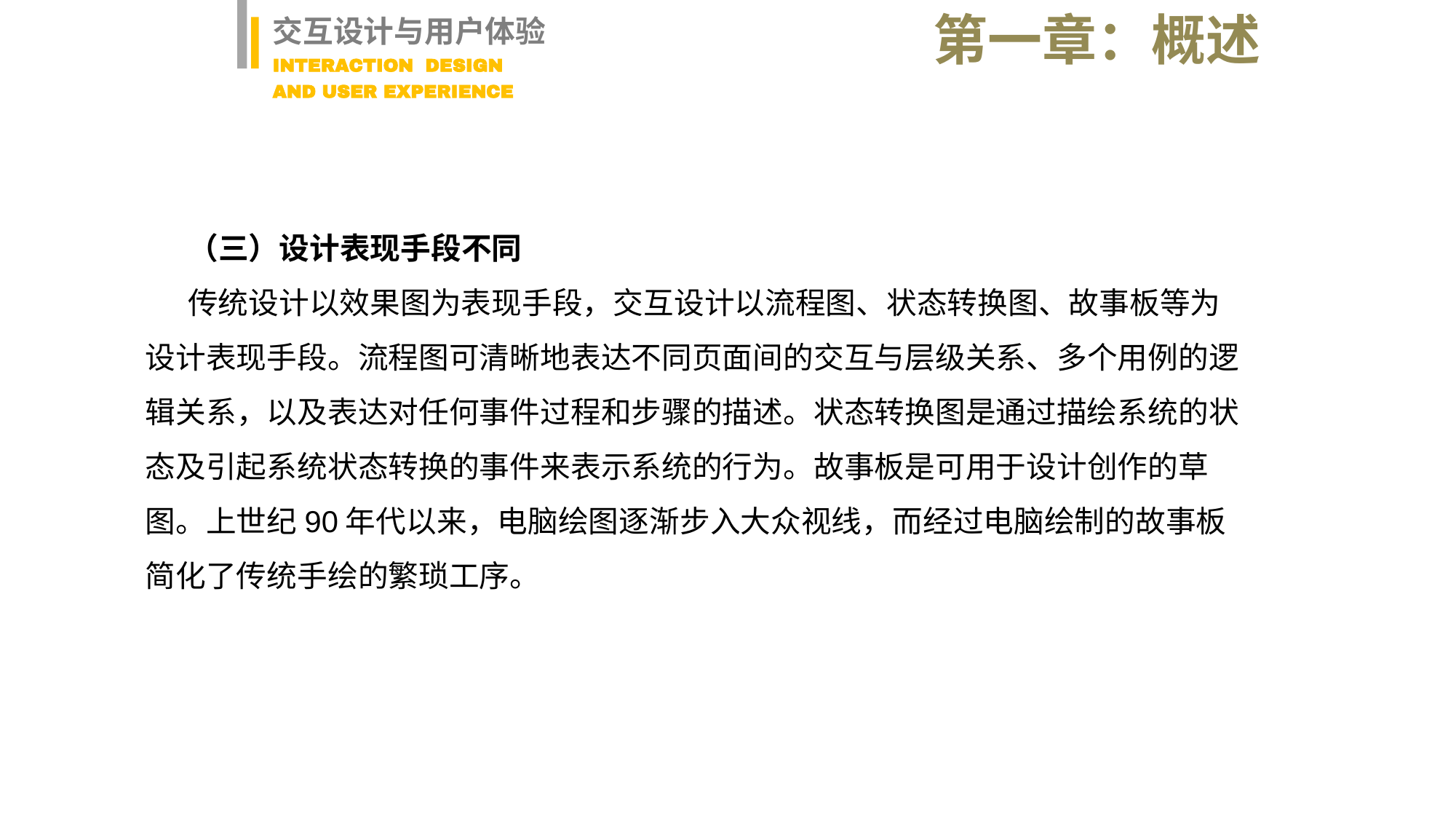

第一章：概述

交互设计与用户体验
INTERACTION  DESIGN
AND USER EXPERIENCE
（三）设计表现手段不同
传统设计以效果图为表现手段，交互设计以流程图、状态转换图、故事板等为设计表现手段。流程图可清晰地表达不同页面间的交互与层级关系、多个用例的逻辑关系，以及表达对任何事件过程和步骤的描述。状态转换图是通过描绘系统的状态及引起系统状态转换的事件来表示系统的行为。故事板是可用于设计创作的草图。上世纪90年代以来，电脑绘图逐渐步入大众视线，而经过电脑绘制的故事板简化了传统手绘的繁琐工序。